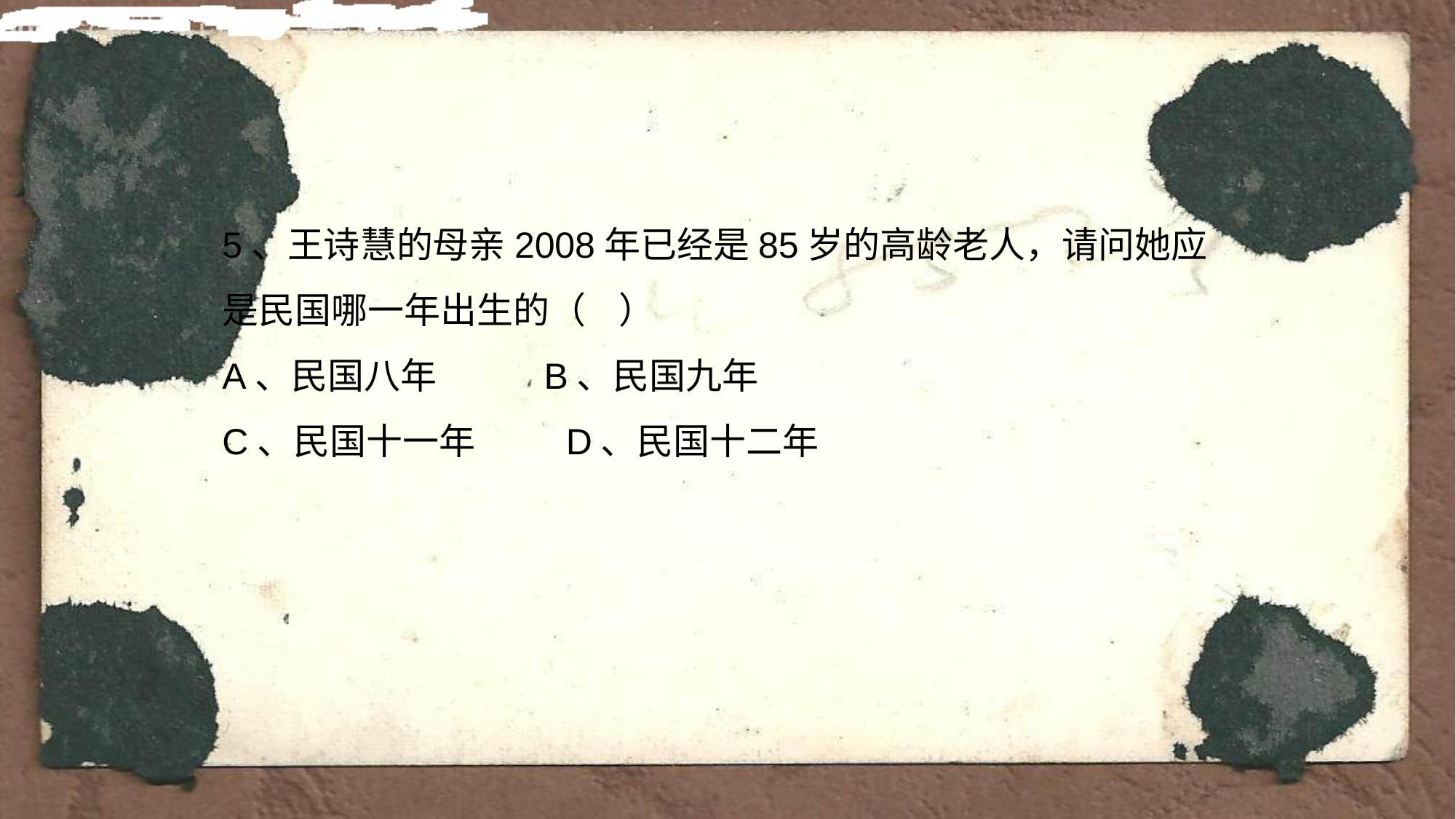

5、王诗慧的母亲2008年已经是85岁的高龄老人，请问她应是民国哪一年出生的（    ）
A、民国八年            B、民国九年
C、民国十一年          D、民国十二年